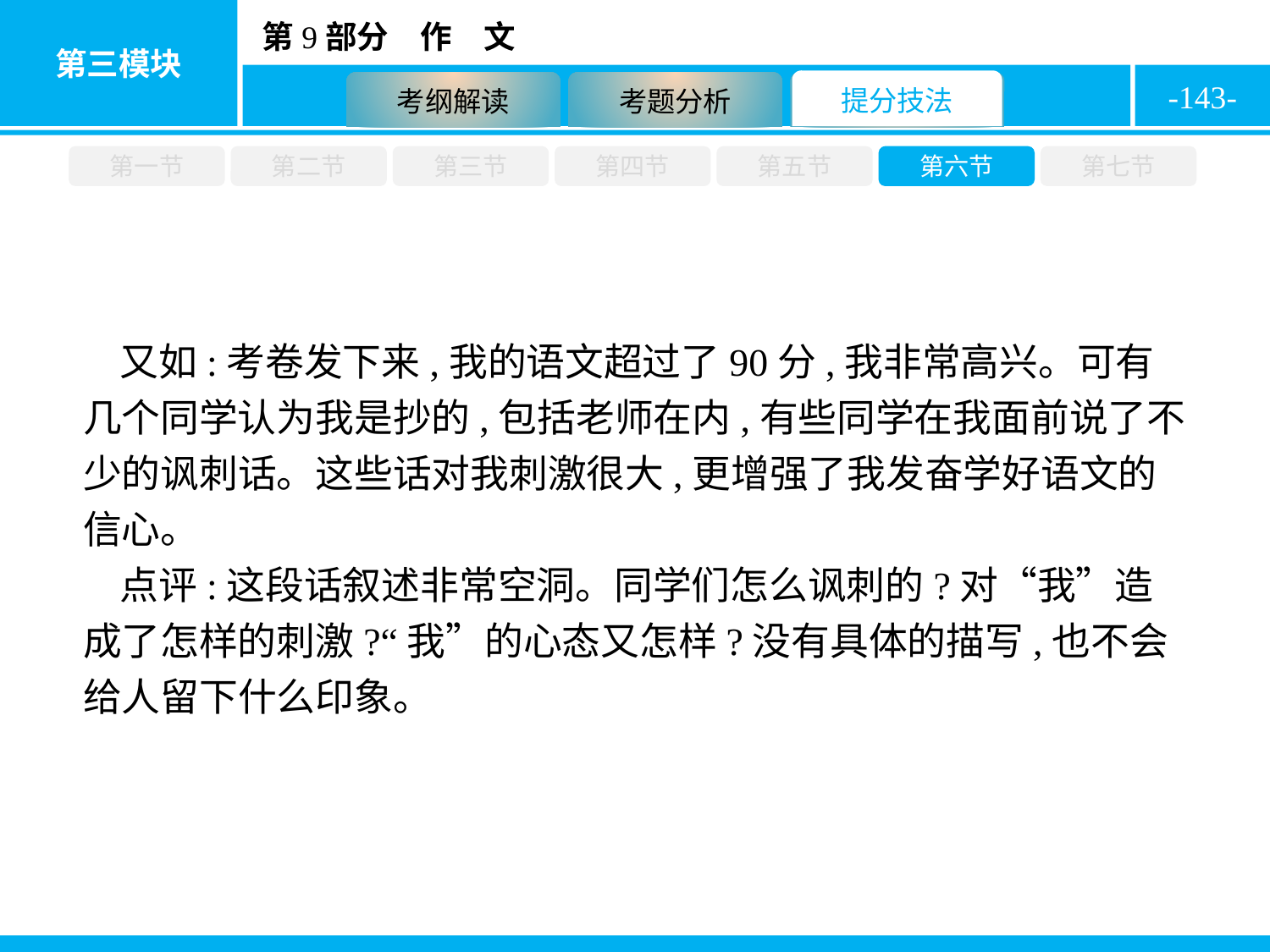

-143-
第一节
第二节
第三节
第四节
第五节
第六节
第七节
又如:考卷发下来,我的语文超过了90分,我非常高兴。可有几个同学认为我是抄的,包括老师在内,有些同学在我面前说了不少的讽刺话。这些话对我刺激很大,更增强了我发奋学好语文的信心。
点评:这段话叙述非常空洞。同学们怎么讽刺的?对“我”造成了怎样的刺激?“我”的心态又怎样?没有具体的描写,也不会给人留下什么印象。